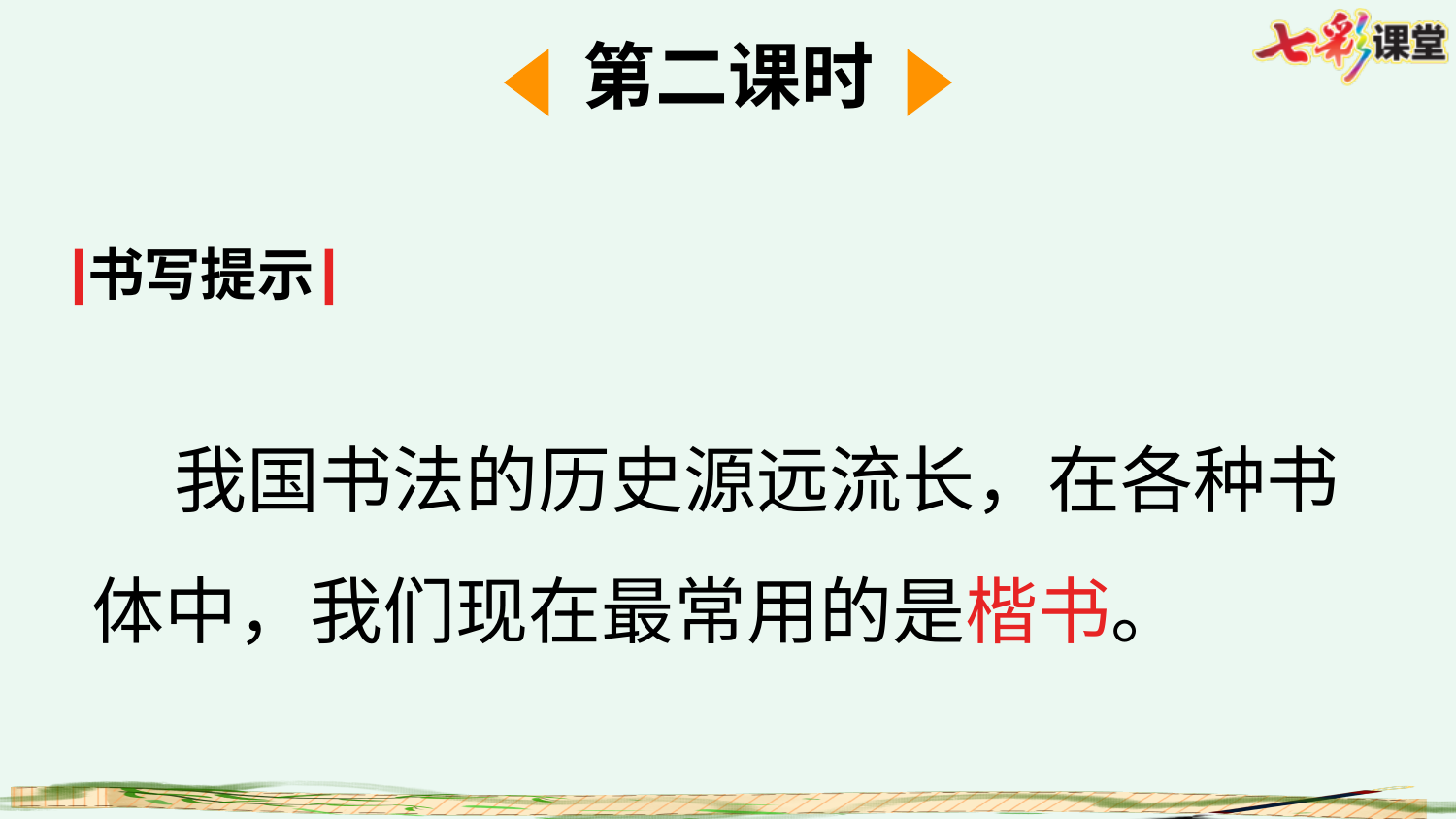

第二课时

书写提示

    我国书法的历史源远流长，在各种书体中，我们现在最常用的是楷书。